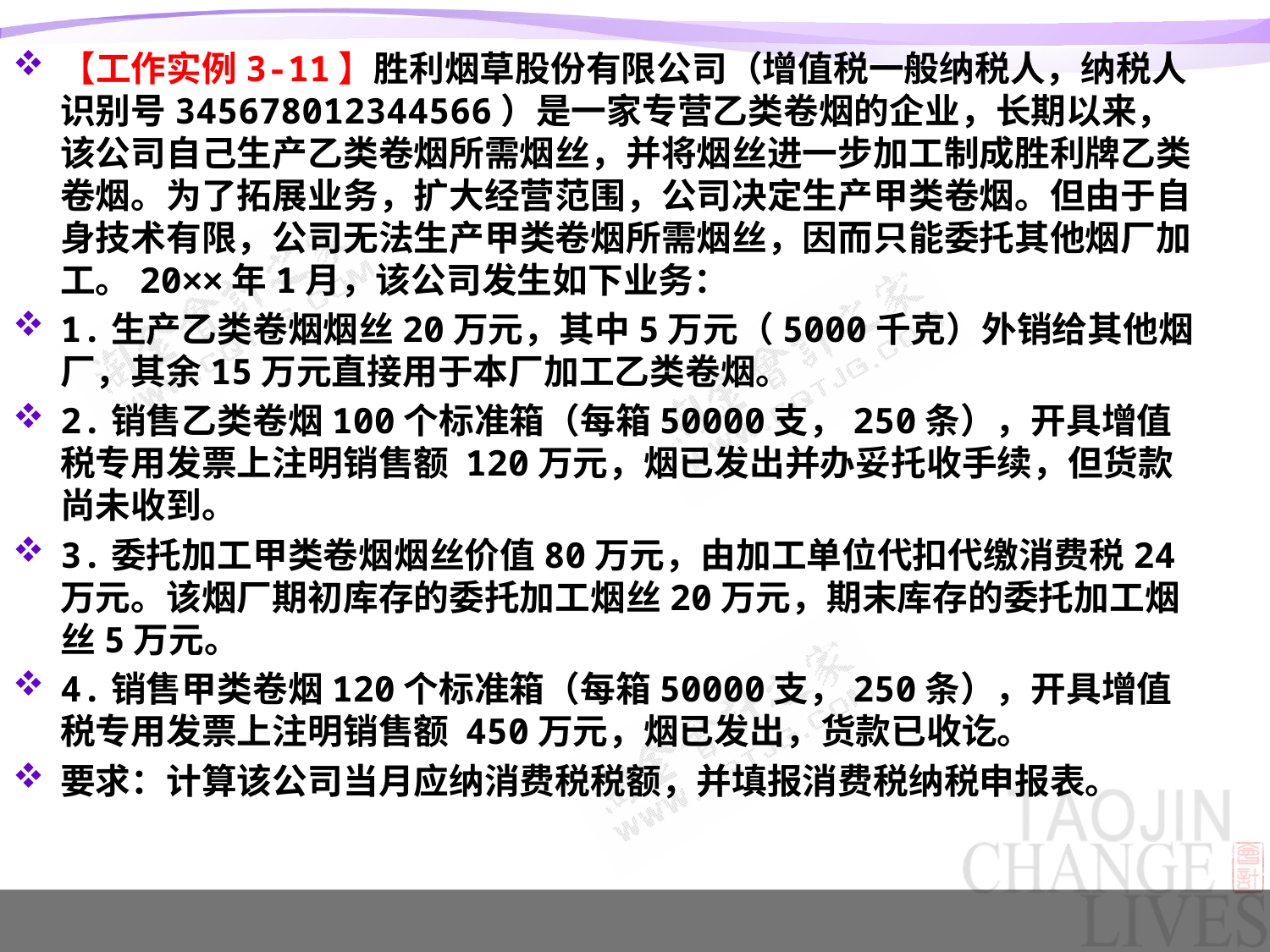

【工作实例3-11】胜利烟草股份有限公司（增值税一般纳税人，纳税人识别号345678012344566）是一家专营乙类卷烟的企业，长期以来，该公司自己生产乙类卷烟所需烟丝，并将烟丝进一步加工制成胜利牌乙类卷烟。为了拓展业务，扩大经营范围，公司决定生产甲类卷烟。但由于自身技术有限，公司无法生产甲类卷烟所需烟丝，因而只能委托其他烟厂加工。20××年1月，该公司发生如下业务：
1.生产乙类卷烟烟丝20万元，其中5万元（5000千克）外销给其他烟厂，其余15万元直接用于本厂加工乙类卷烟。
2.销售乙类卷烟100个标准箱（每箱50000支，250条），开具增值税专用发票上注明销售额 120万元，烟已发出并办妥托收手续，但货款尚未收到。
3.委托加工甲类卷烟烟丝价值80万元，由加工单位代扣代缴消费税24万元。该烟厂期初库存的委托加工烟丝20万元，期末库存的委托加工烟丝5万元。
4.销售甲类卷烟120个标准箱（每箱50000支，250条），开具增值税专用发票上注明销售额 450万元，烟已发出，货款已收讫。
要求：计算该公司当月应纳消费税税额，并填报消费税纳税申报表。

#